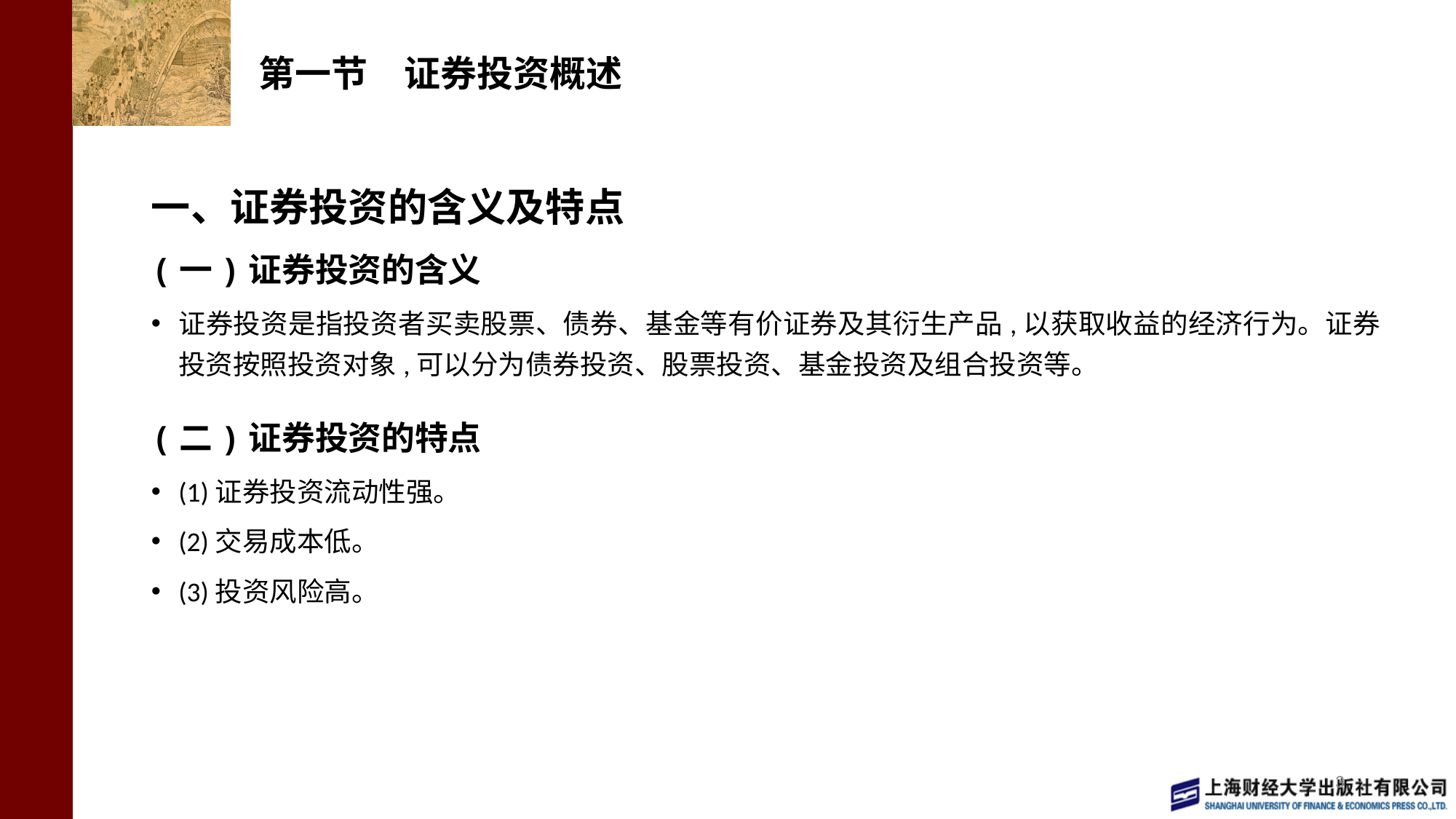

# 第一节　证券投资概述
一、证券投资的含义及特点
(一)证券投资的含义
证券投资是指投资者买卖股票、债券、基金等有价证券及其衍生产品,以获取收益的经济行为。证券投资按照投资对象,可以分为债券投资、股票投资、基金投资及组合投资等。
(二)证券投资的特点
(1)证券投资流动性强。
(2)交易成本低。
(3)投资风险高。

3